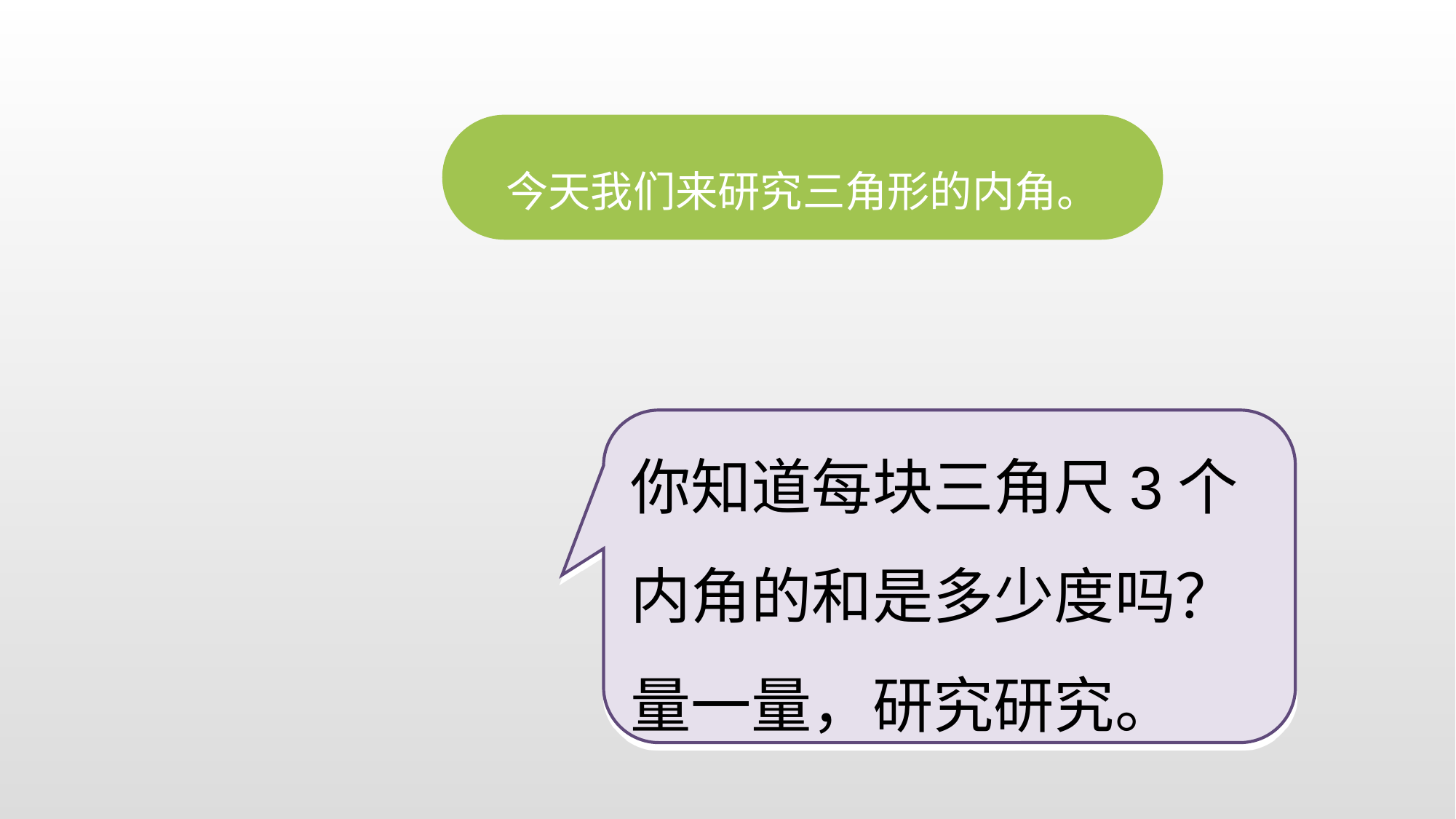

今天我们来研究三角形的内角。
你知道每块三角尺3个内角的和是多少度吗？量一量，研究研究。